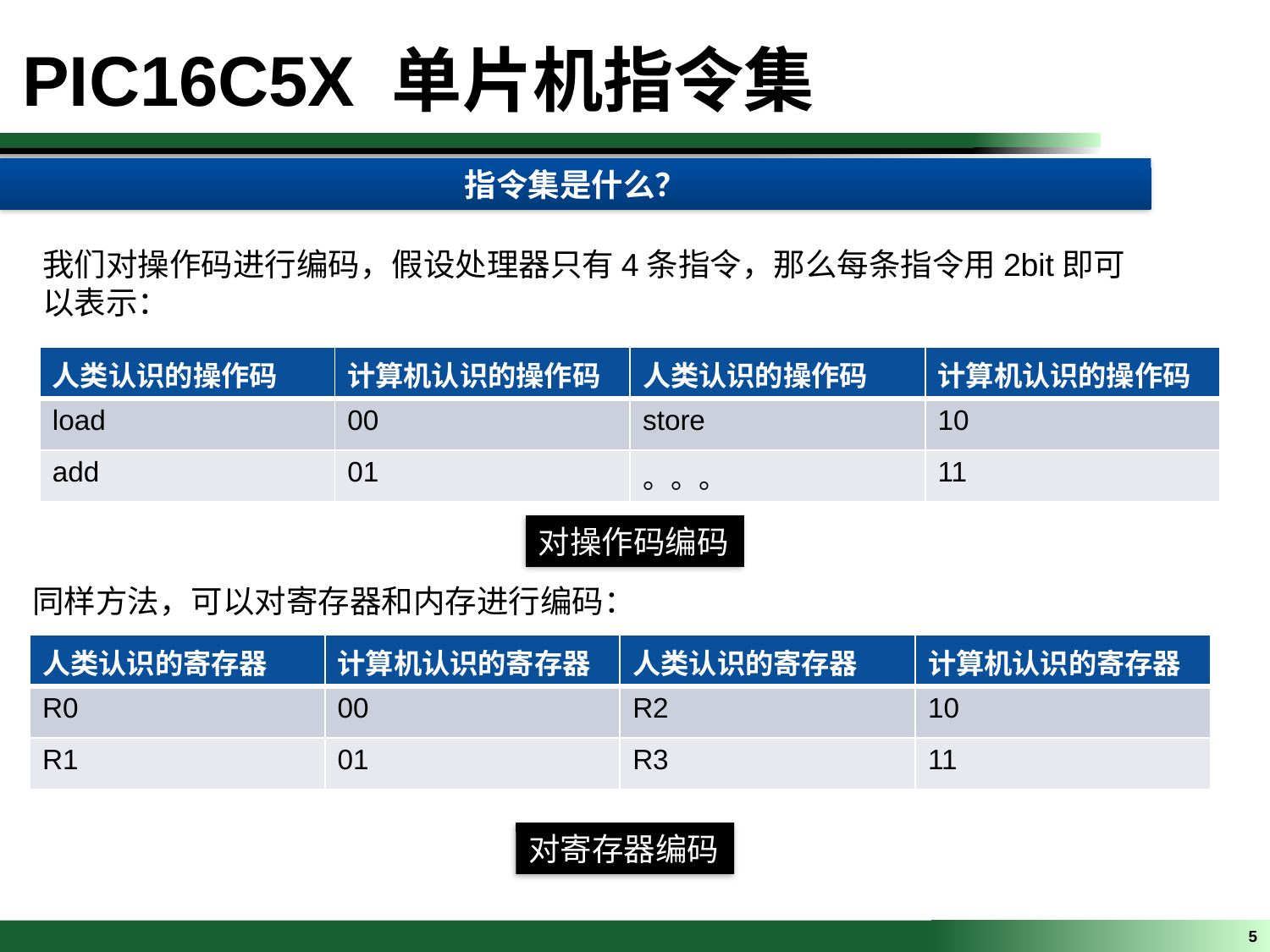

PIC16C5X 单片机指令集
指令集是什么？
我们对操作码进行编码，假设处理器只有4条指令，那么每条指令用2bit即可以表示：
| 人类认识的操作码 | 计算机认识的操作码 | 人类认识的操作码 | 计算机认识的操作码 |
| --- | --- | --- | --- |
| load | 00 | store | 10 |
| add | 01 | 。。。 | 11 |
对操作码编码
同样方法，可以对寄存器和内存进行编码：
| 人类认识的寄存器 | 计算机认识的寄存器 | 人类认识的寄存器 | 计算机认识的寄存器 |
| --- | --- | --- | --- |
| R0 | 00 | R2 | 10 |
| R1 | 01 | R3 | 11 |
对寄存器编码
5